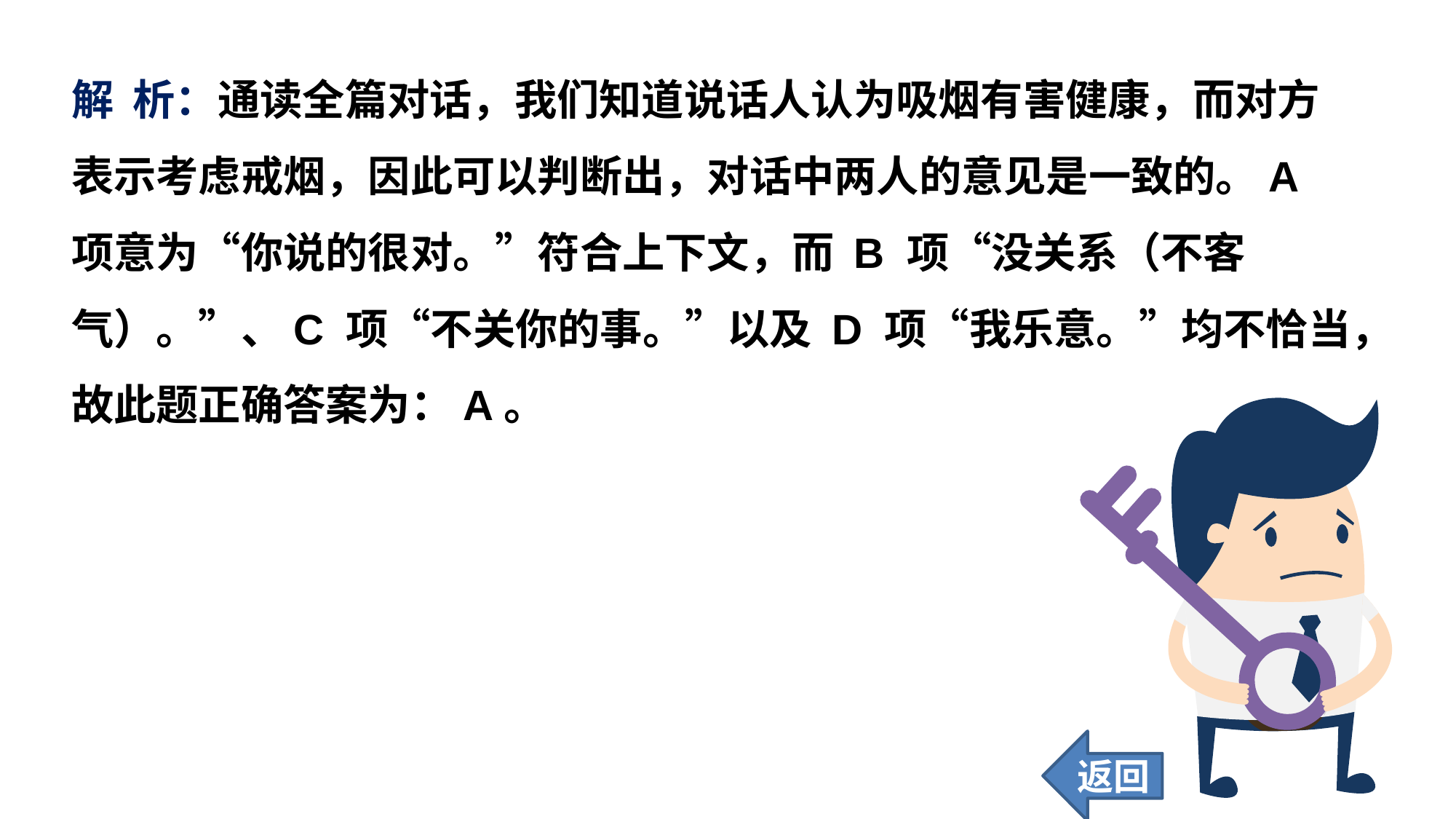

解  析：通读全篇对话，我们知道说话人认为吸烟有害健康，而对方表示考虑戒烟，因此可以判断出，对话中两人的意见是一致的。A 项意为“你说的很对。”符合上下文，而 B 项“没关系（不客气）。”、C 项“不关你的事。”以及 D 项“我乐意。”均不恰当，故此题正确答案为：A。

返回
83